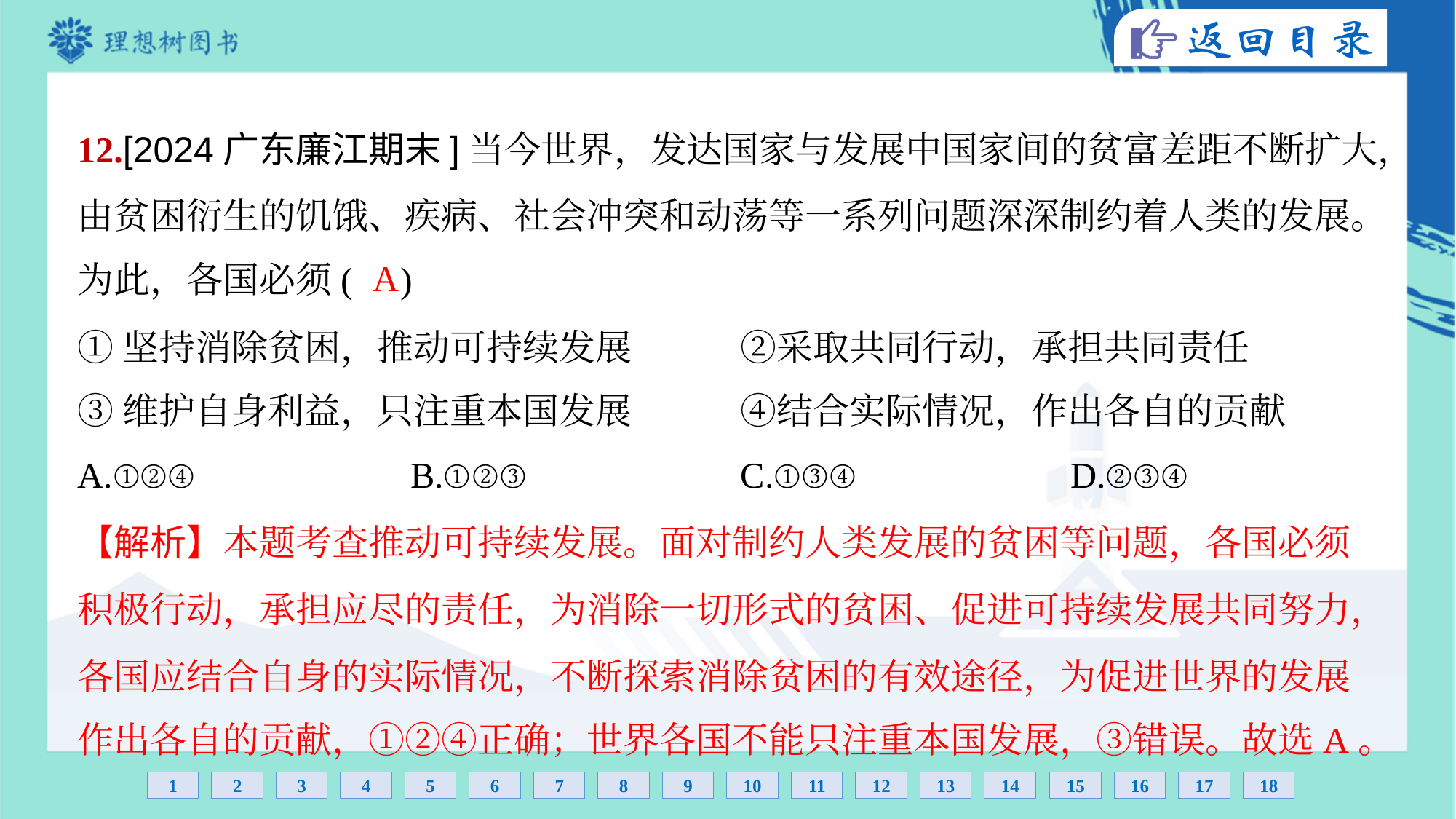

12.[2024广东廉江期末]当今世界，发达国家与发展中国家间的贫富差距不断扩大，
由贫困衍生的饥饿、疾病、社会冲突和动荡等一系列问题深深制约着人类的发展。
为此，各国必须(     )
A
①坚持消除贫困，推动可持续发展	②采取共同行动，承担共同责任
③维护自身利益，只注重本国发展	④结合实际情况，作出各自的贡献
A.①②④	B.①②③	C.①③④	D.②③④
【解析】本题考查推动可持续发展。面对制约人类发展的贫困等问题，各国必须
积极行动，承担应尽的责任，为消除一切形式的贫困、促进可持续发展共同努力，
各国应结合自身的实际情况，不断探索消除贫困的有效途径，为促进世界的发展
作出各自的贡献，①②④正确；世界各国不能只注重本国发展，③错误。故选A。